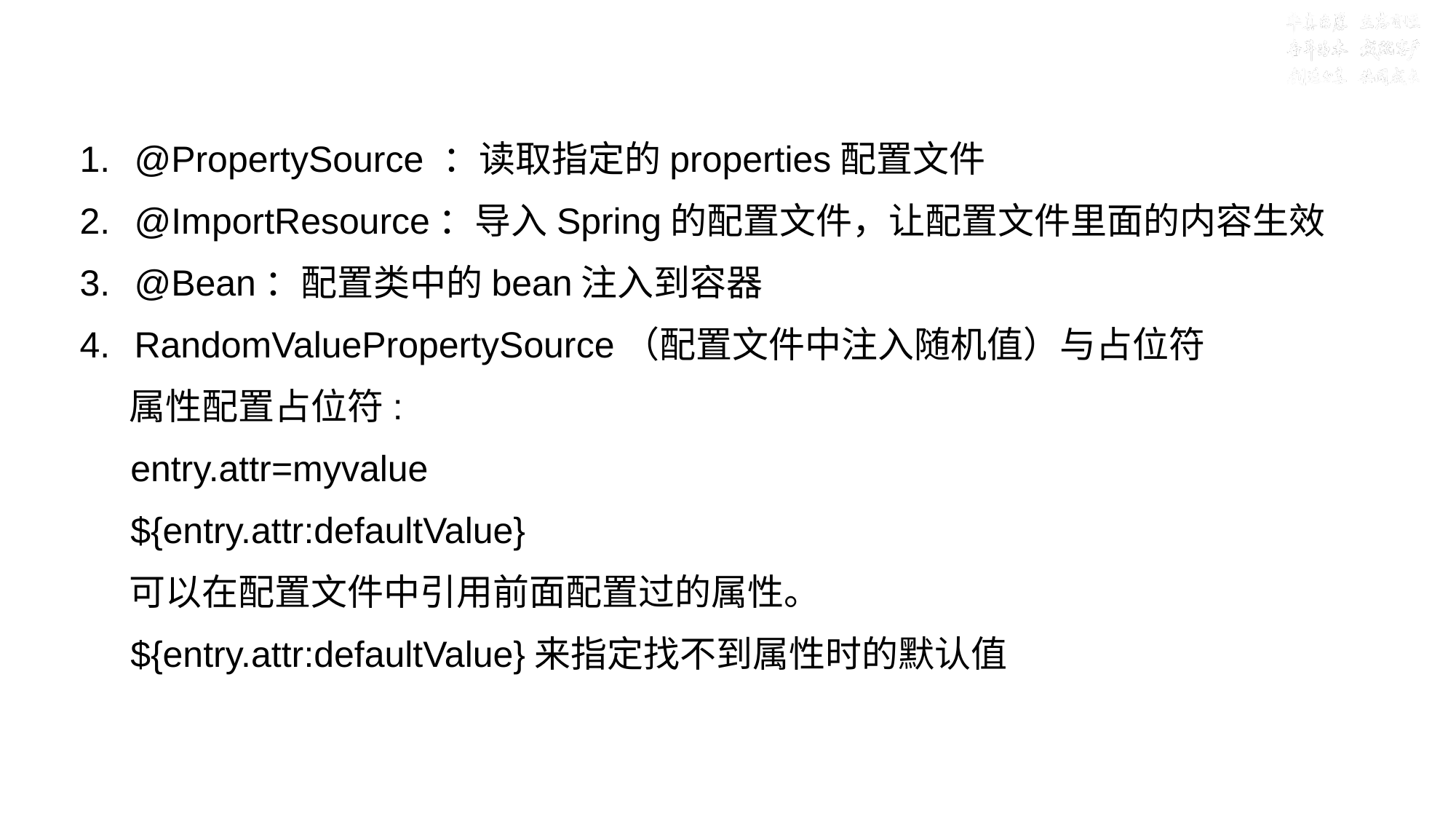

# 目标五： @PropertySource @ImportResource@Bean 和占位符使用
@PropertySource ：读取指定的properties配置文件
@ImportResource：导入Spring的配置文件，让配置文件里面的内容生效
@Bean：配置类中的bean注入到容器
RandomValuePropertySource（配置文件中注入随机值）与占位符
     属性配置占位符:
     entry.attr=myvalue
     ${entry.attr:defaultValue}
     可以在配置文件中引用前面配置过的属性。
     ${entry.attr:defaultValue}来指定找不到属性时的默认值

27